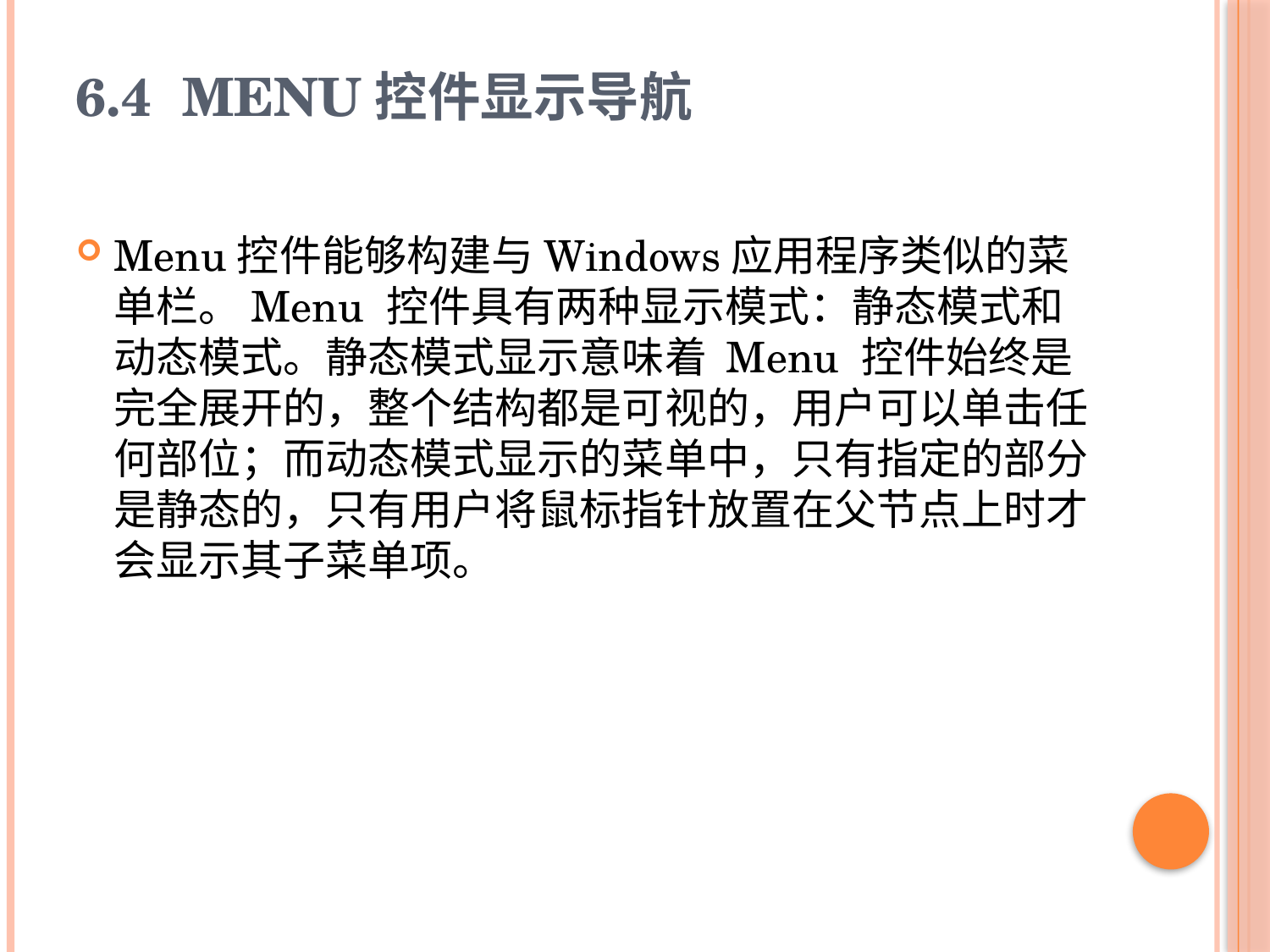

# 6.4  Menu控件显示导航
Menu控件能够构建与Windows应用程序类似的菜单栏。Menu 控件具有两种显示模式：静态模式和动态模式。静态模式显示意味着 Menu 控件始终是完全展开的，整个结构都是可视的，用户可以单击任何部位；而动态模式显示的菜单中，只有指定的部分是静态的，只有用户将鼠标指针放置在父节点上时才会显示其子菜单项。